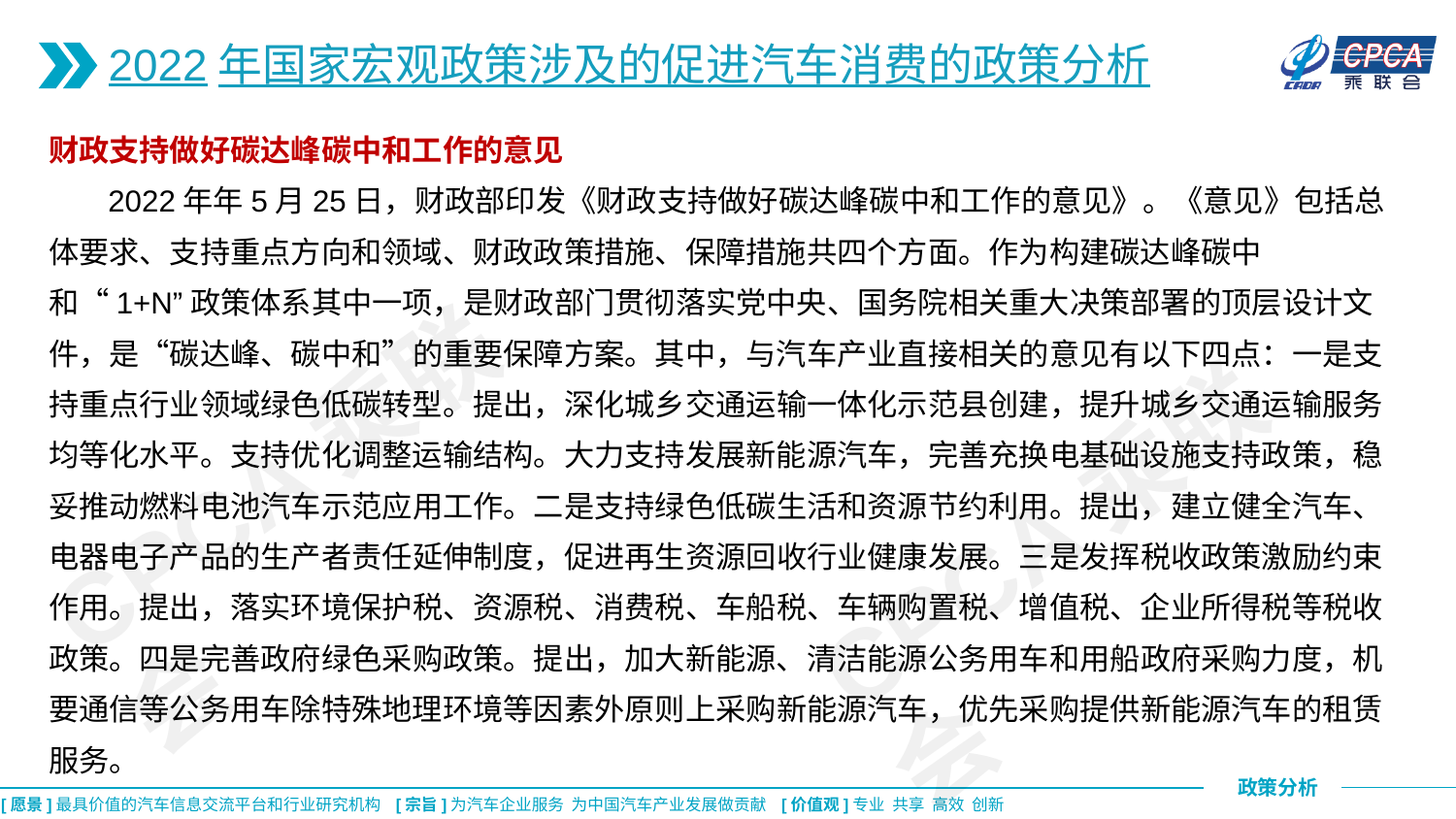

2022年国家宏观政策涉及的促进汽车消费的政策分析
财政支持做好碳达峰碳中和工作的意见
       2022年年5月25日，财政部印发《财政支持做好碳达峰碳中和工作的意见》。《意见》包括总体要求、支持重点方向和领域、财政政策措施、保障措施共四个方面。作为构建碳达峰碳中和“1+N”政策体系其中一项，是财政部门贯彻落实党中央、国务院相关重大决策部署的顶层设计文件，是“碳达峰、碳中和”的重要保障方案。其中，与汽车产业直接相关的意见有以下四点：一是支持重点行业领域绿色低碳转型。提出，深化城乡交通运输一体化示范县创建，提升城乡交通运输服务均等化水平。支持优化调整运输结构。大力支持发展新能源汽车，完善充换电基础设施支持政策，稳妥推动燃料电池汽车示范应用工作。二是支持绿色低碳生活和资源节约利用。提出，建立健全汽车、电器电子产品的生产者责任延伸制度，促进再生资源回收行业健康发展。三是发挥税收政策激励约束作用。提出，落实环境保护税、资源税、消费税、车船税、车辆购置税、增值税、企业所得税等税收政策。四是完善政府绿色采购政策。提出，加大新能源、清洁能源公务用车和用船政府采购力度，机要通信等公务用车除特殊地理环境等因素外原则上采购新能源汽车，优先采购提供新能源汽车的租赁服务。
CPCA乘联会
CPCA乘联会